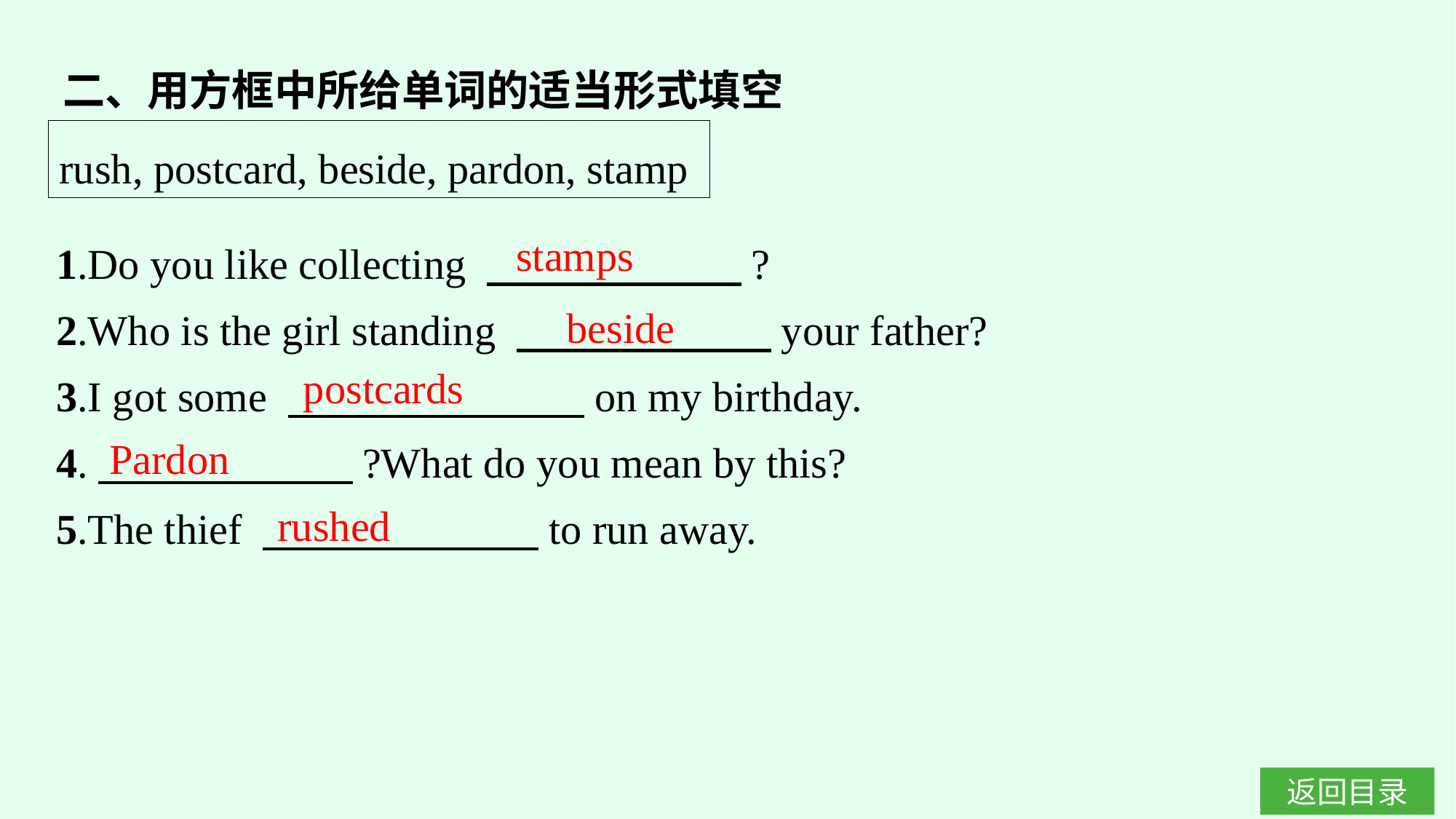

二、用方框中所给单词的适当形式填空
rush, postcard, beside, pardon, stamp
stamps
1.Do you like collecting 　　　　　　?
2.Who is the girl standing 　　　　　　your father?
3.I got some 　　　　　　　on my birthday.
4.　　　　　　?What do you mean by this?
5.The thief 　　　　　　 to run away.
beside
postcards
Pardon
rushed